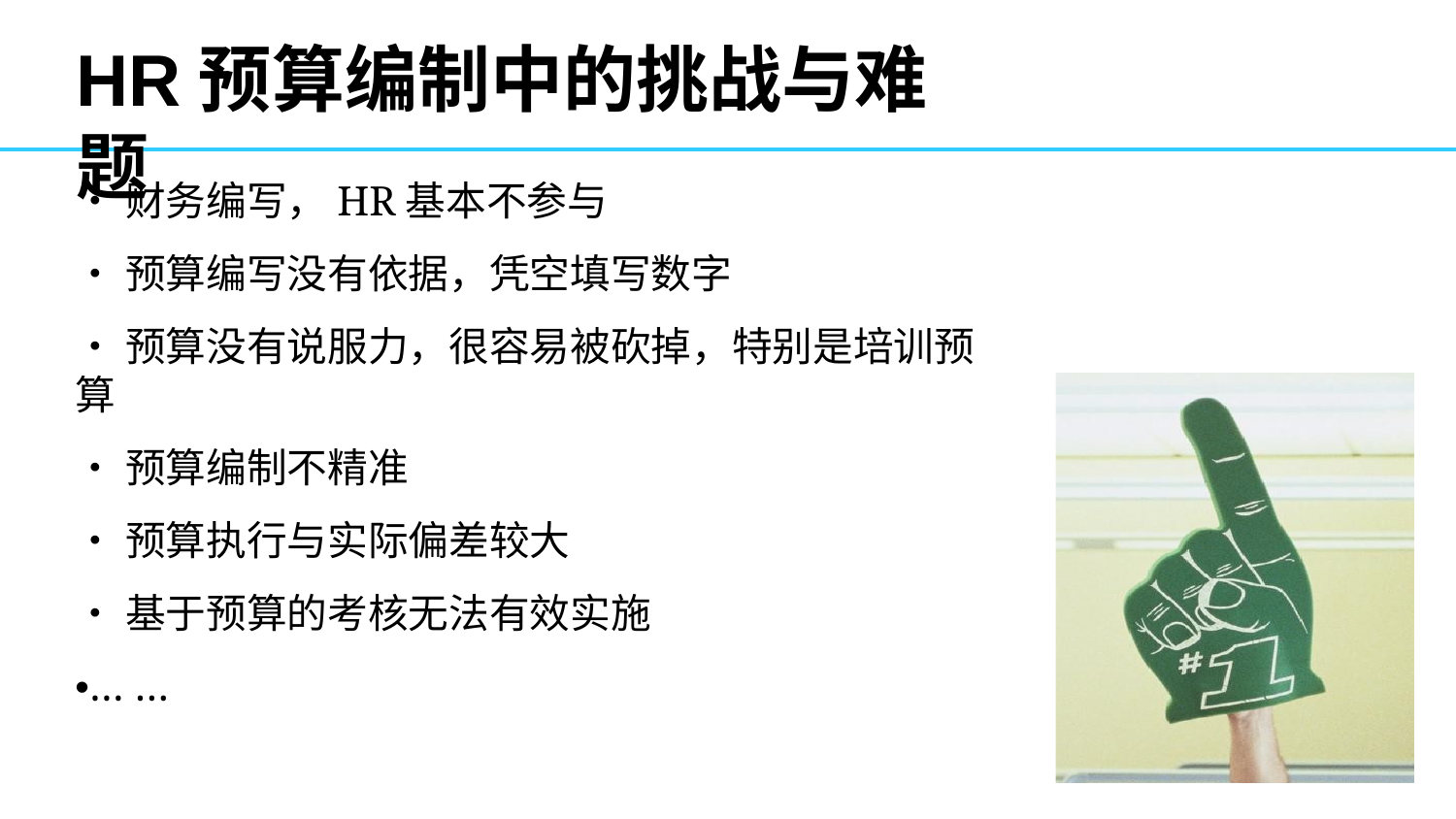

# HR预算编制中的挑战与难题
•财务编写，HR基本不参与
•预算编写没有依据，凭空填写数字
•预算没有说服力，很容易被砍掉，特别是培训预算
•预算编制不精准
•预算执行与实际偏差较大
•基于预算的考核无法有效实施
•… …